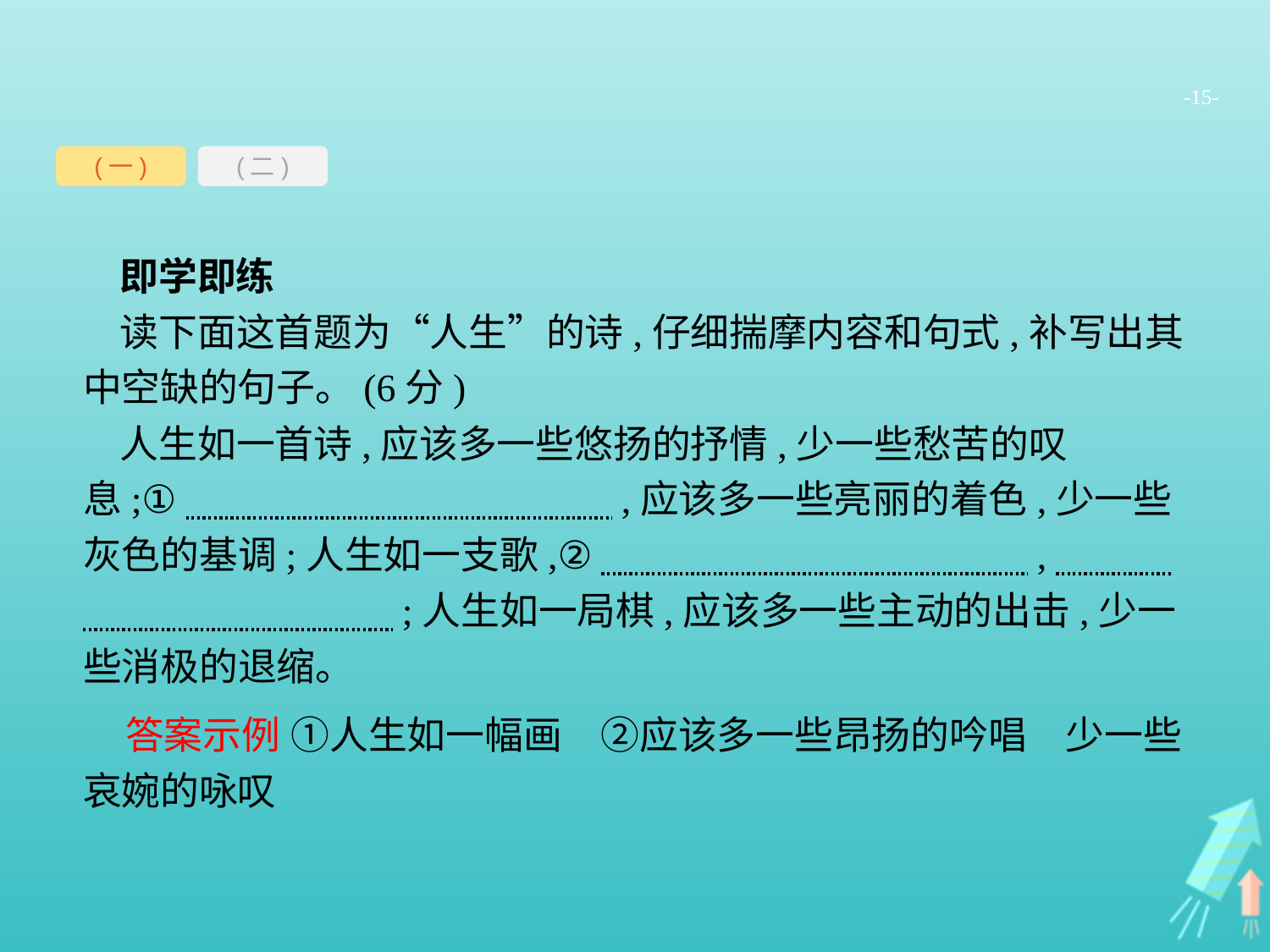

-15-
(一)
(二)
即学即练
读下面这首题为“人生”的诗,仔细揣摩内容和句式,补写出其中空缺的句子。(6分)
人生如一首诗,应该多一些悠扬的抒情,少一些愁苦的叹息;①　　　　　　　　　　　,应该多一些亮丽的着色,少一些灰色的基调;人生如一支歌,②　　　　　　　　　　　,　　　　　　　　　　　;人生如一局棋,应该多一些主动的出击,少一些消极的退缩。
答案示例 ①人生如一幅画　②应该多一些昂扬的吟唱　少一些哀婉的咏叹